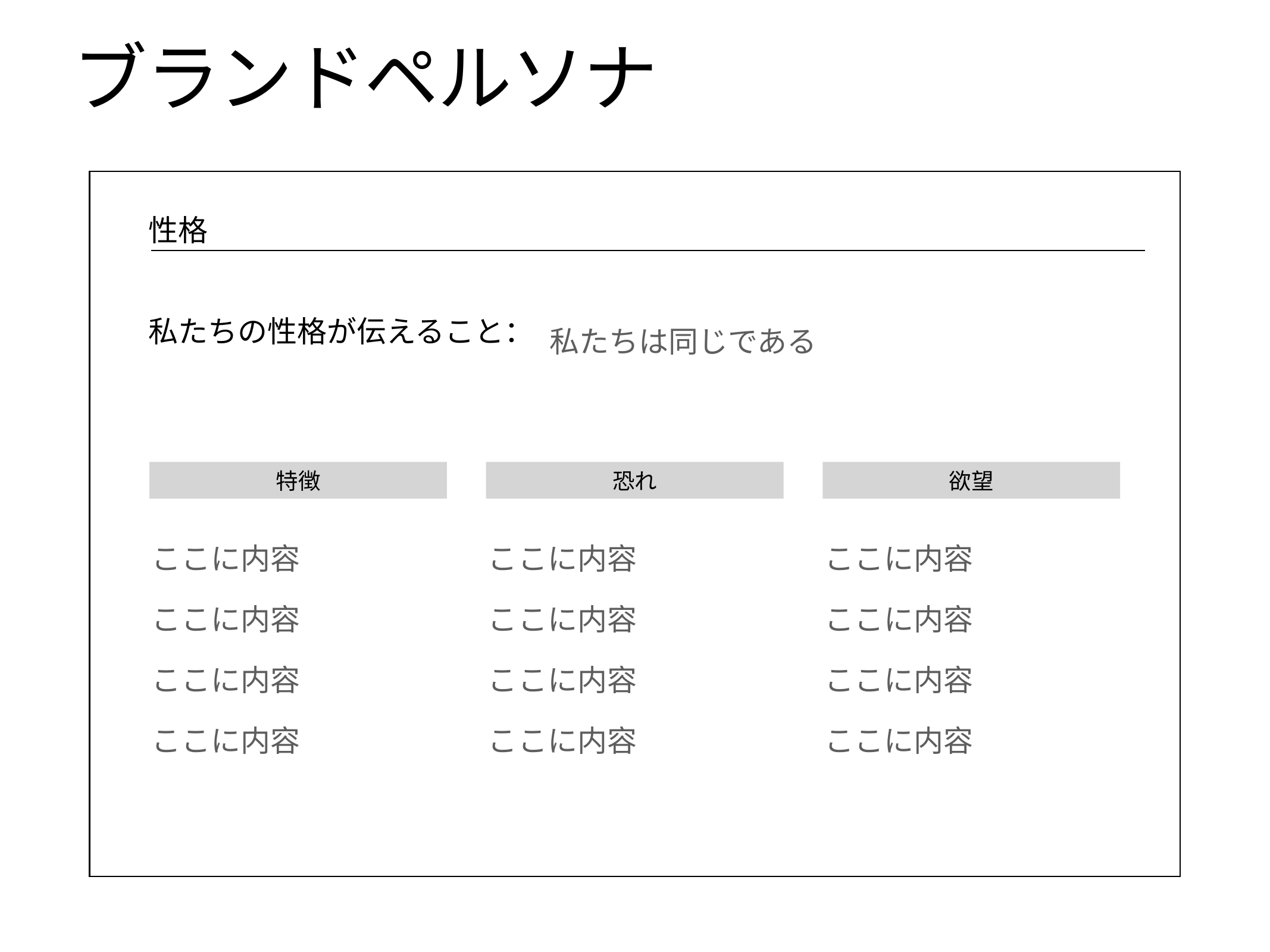

18
# ブランドペルソナ

性格

私たちの性格が伝えること：
私たちは同じである
特徴
恐れ
欲望
ここに内容
ここに内容
ここに内容
ここに内容
ここに内容
ここに内容
ここに内容
ここに内容
ここに内容
ここに内容
ここに内容
ここに内容